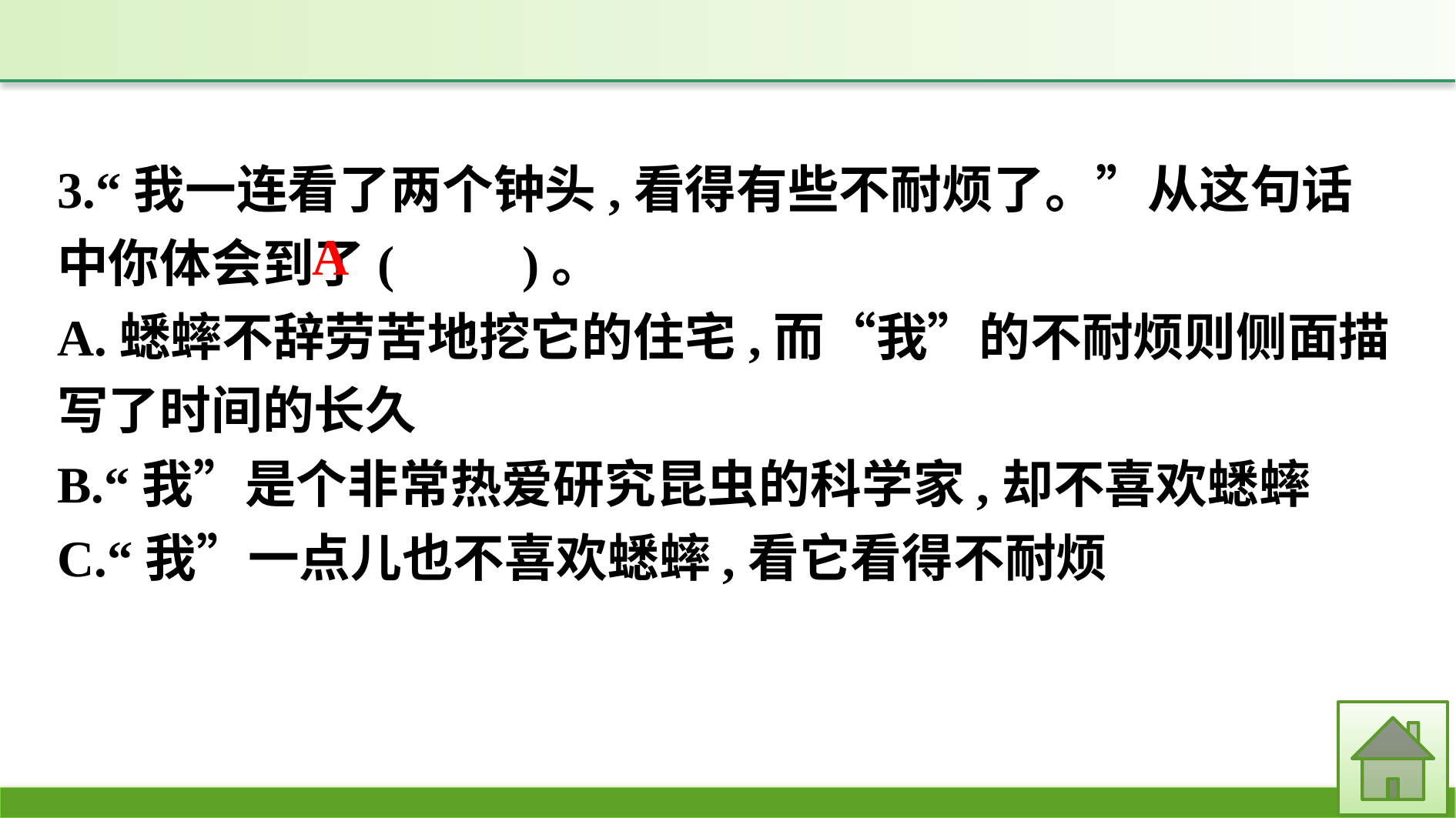

3.“我一连看了两个钟头,看得有些不耐烦了。”从这句话中你体会到了(　　)。
A.蟋蟀不辞劳苦地挖它的住宅,而“我”的不耐烦则侧面描写了时间的长久
B.“我”是个非常热爱研究昆虫的科学家,却不喜欢蟋蟀
C.“我”一点儿也不喜欢蟋蟀,看它看得不耐烦
A